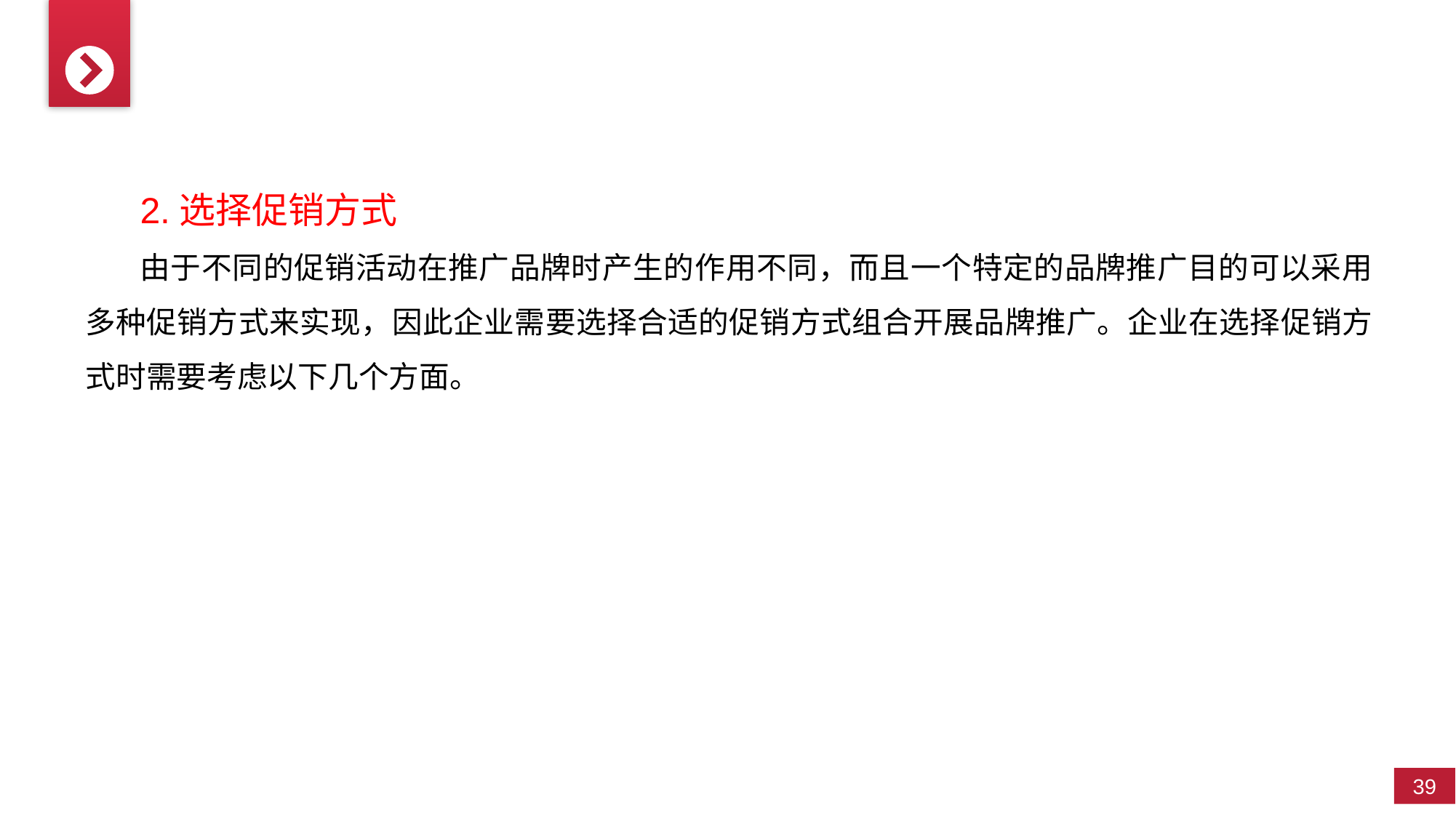

2.选择促销方式
由于不同的促销活动在推广品牌时产生的作用不同，而且一个特定的品牌推广目的可以采用多种促销方式来实现，因此企业需要选择合适的促销方式组合开展品牌推广。企业在选择促销方式时需要考虑以下几个方面。